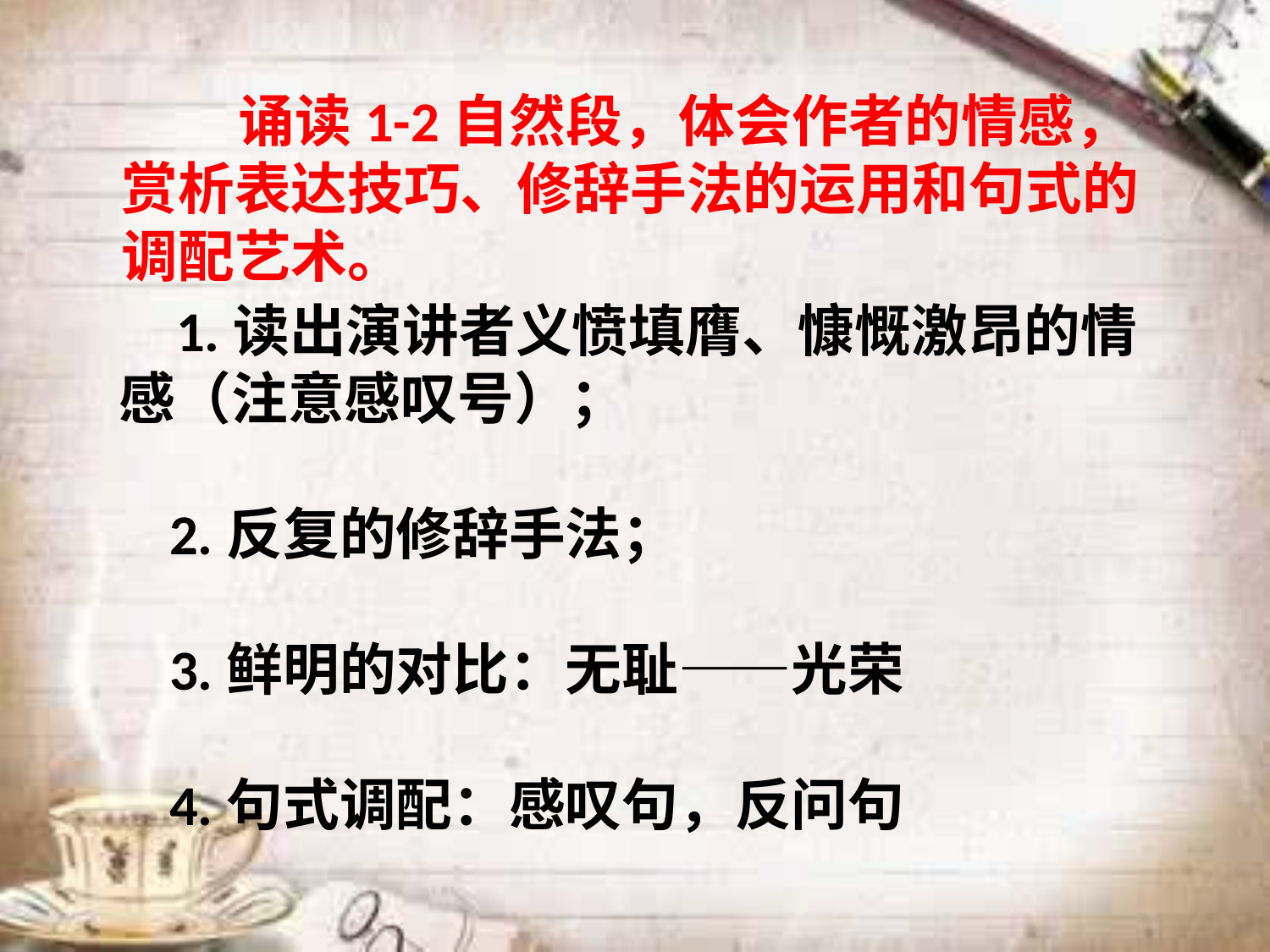

诵读1-2自然段，体会作者的情感，赏析表达技巧、修辞手法的运用和句式的调配艺术。
        1.读出演讲者义愤填膺、慷慨激昂的情感（注意感叹号）；

    2.反复的修辞手法；

    3.鲜明的对比：无耻——光荣

    4.句式调配：感叹句，反问句